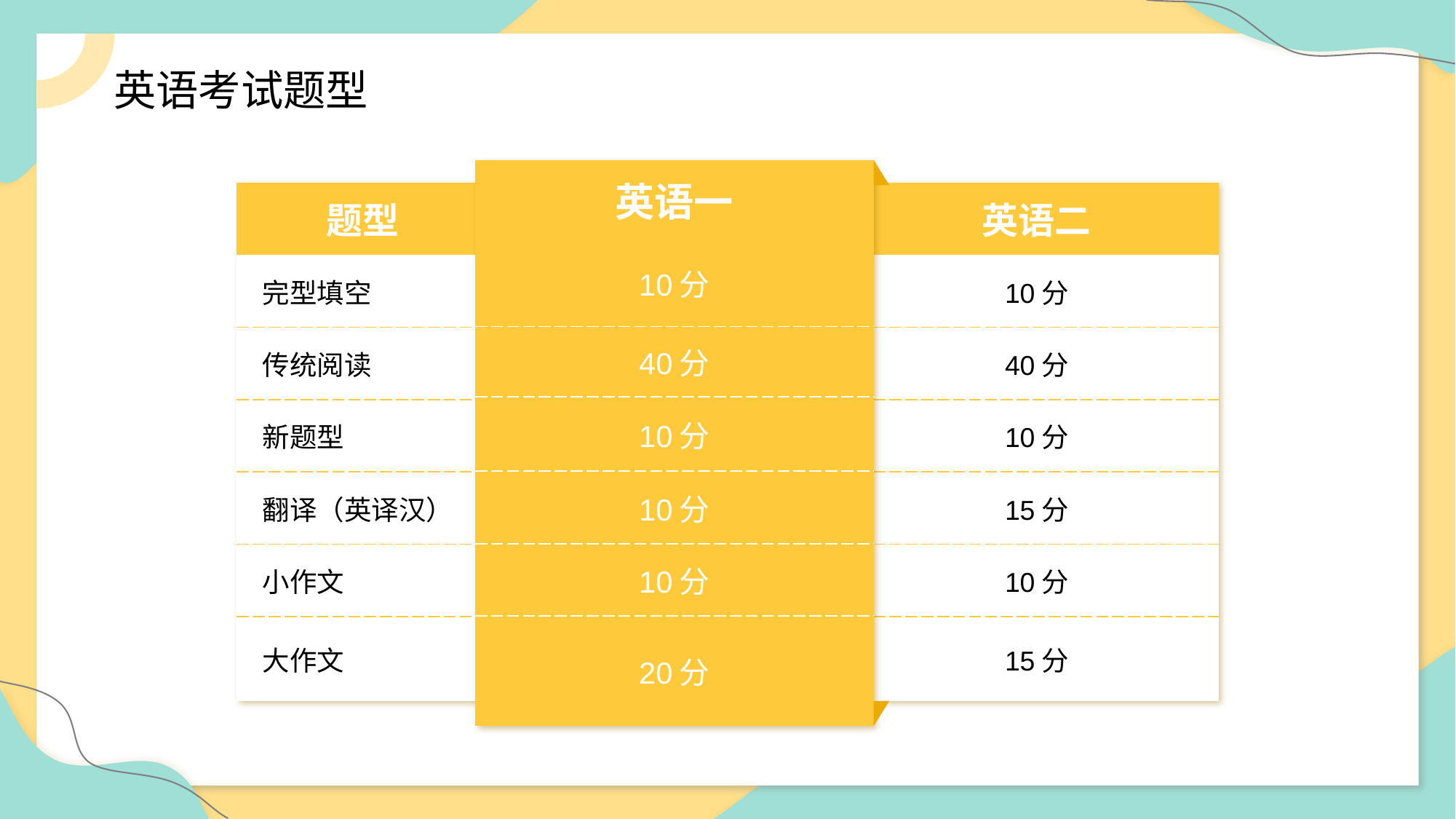

# 英语考试题型
| 英语一 |
| --- |
| 10分 |
| 40分 |
| 10分 |
| 10分 |
| 10分 |
| 20分 |

| 题型 | 英语一 | 英语二 |
| --- | --- | --- |
| 完型填空 | 10分 | 10分 |
| 传统阅读 | 40分 | 40分 |
| 新题型 | 10分 | 10分 |
| 翻译（英译汉） | 10分 | 15分 |
| 小作文 | 10分 | 10分 |
| 大作文 | 20分 | 15分 |